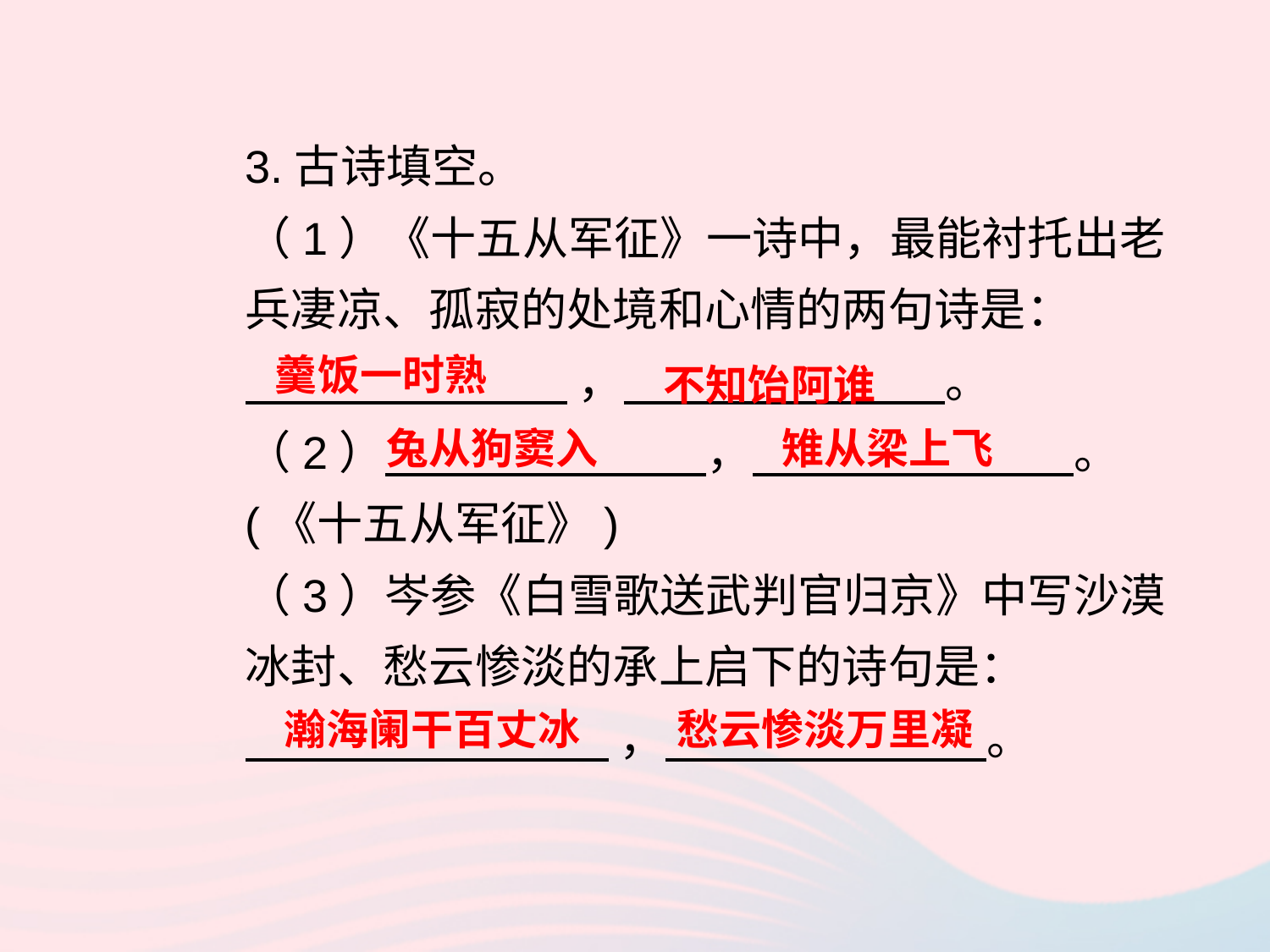

3.古诗填空。
（1）《十五从军征》一诗中，最能衬托出老兵凄凉、孤寂的处境和心情的两句诗是：
                               ，                               。
（2）                               ，                               。(《十五从军征》)
（3）岑参《白雪歌送武判官归京》中写沙漠冰封、愁云惨淡的承上启下的诗句是：
                                   ，                               。
羹饭一时熟
不知饴阿谁
雉从梁上飞
兔从狗窦入
瀚海阑干百丈冰
愁云惨淡万里凝